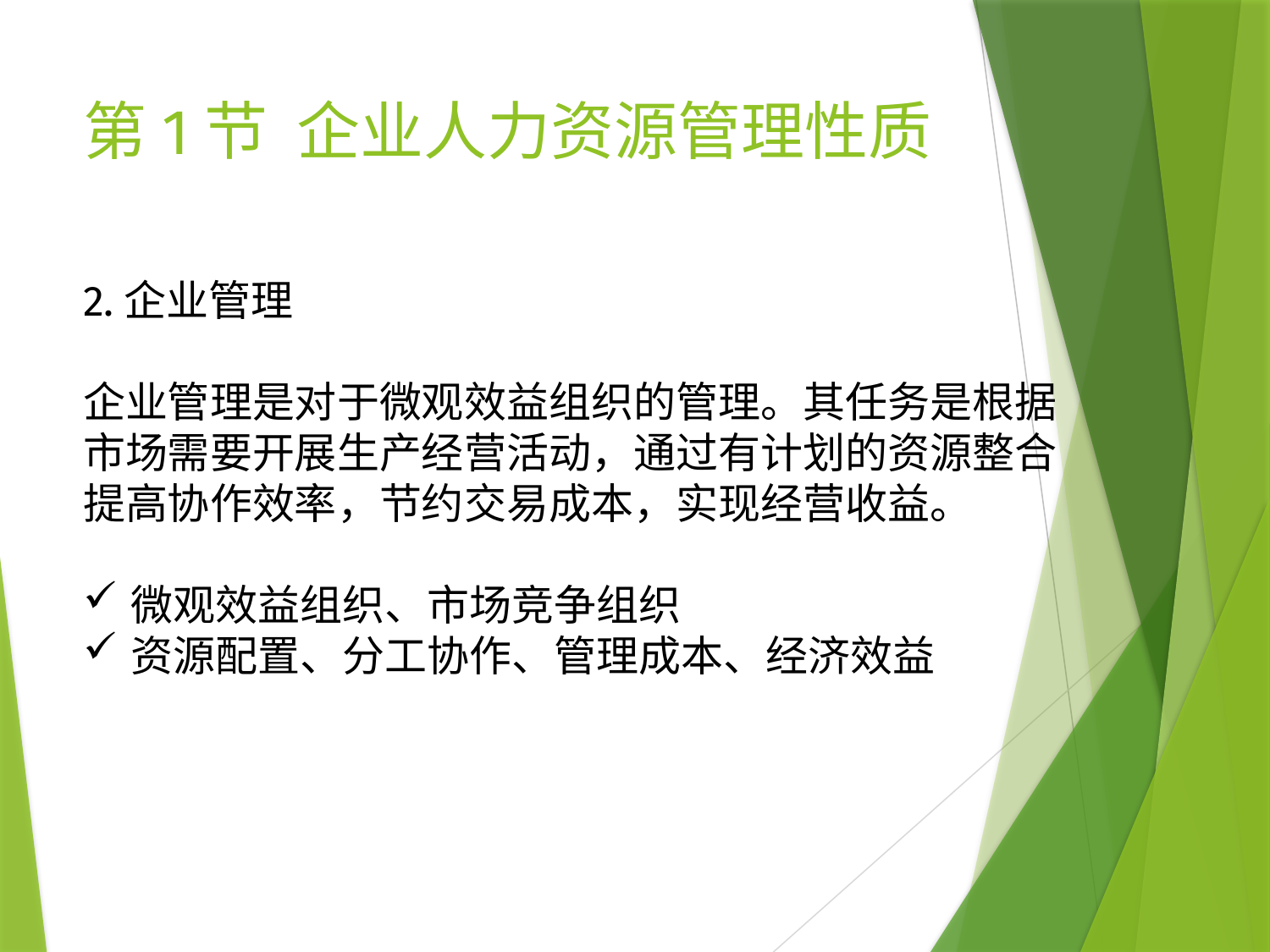

# 第1节  企业人力资源管理性质
2.企业管理

企业管理是对于微观效益组织的管理。其任务是根据市场需要开展生产经营活动，通过有计划的资源整合提高协作效率，节约交易成本，实现经营收益。

微观效益组织、市场竞争组织
资源配置、分工协作、管理成本、经济效益